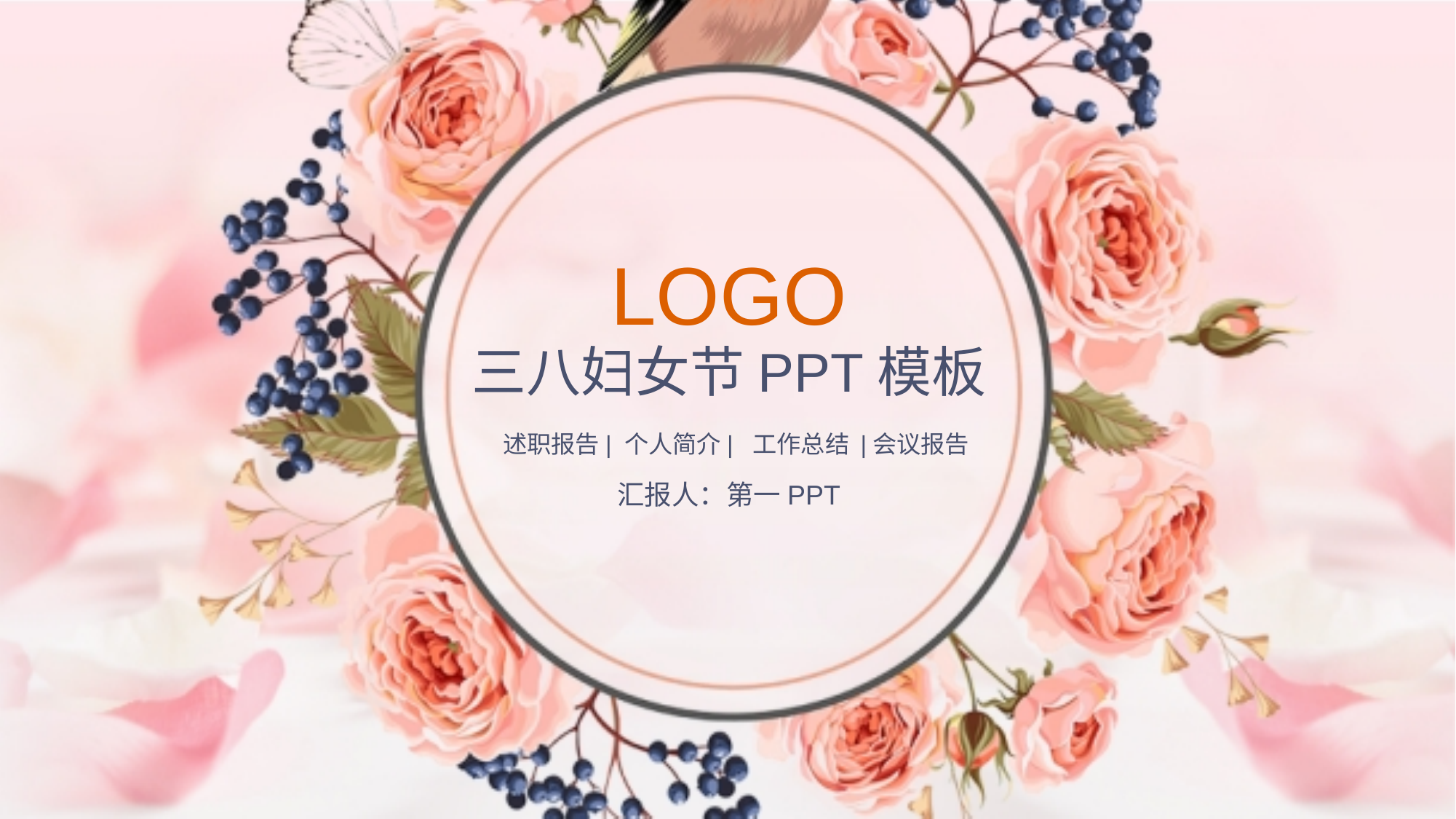

LOGO
三八妇女节PPT模板
述职报告| 个人简介|  工作总结 |会议报告
汇报人：第一PPT